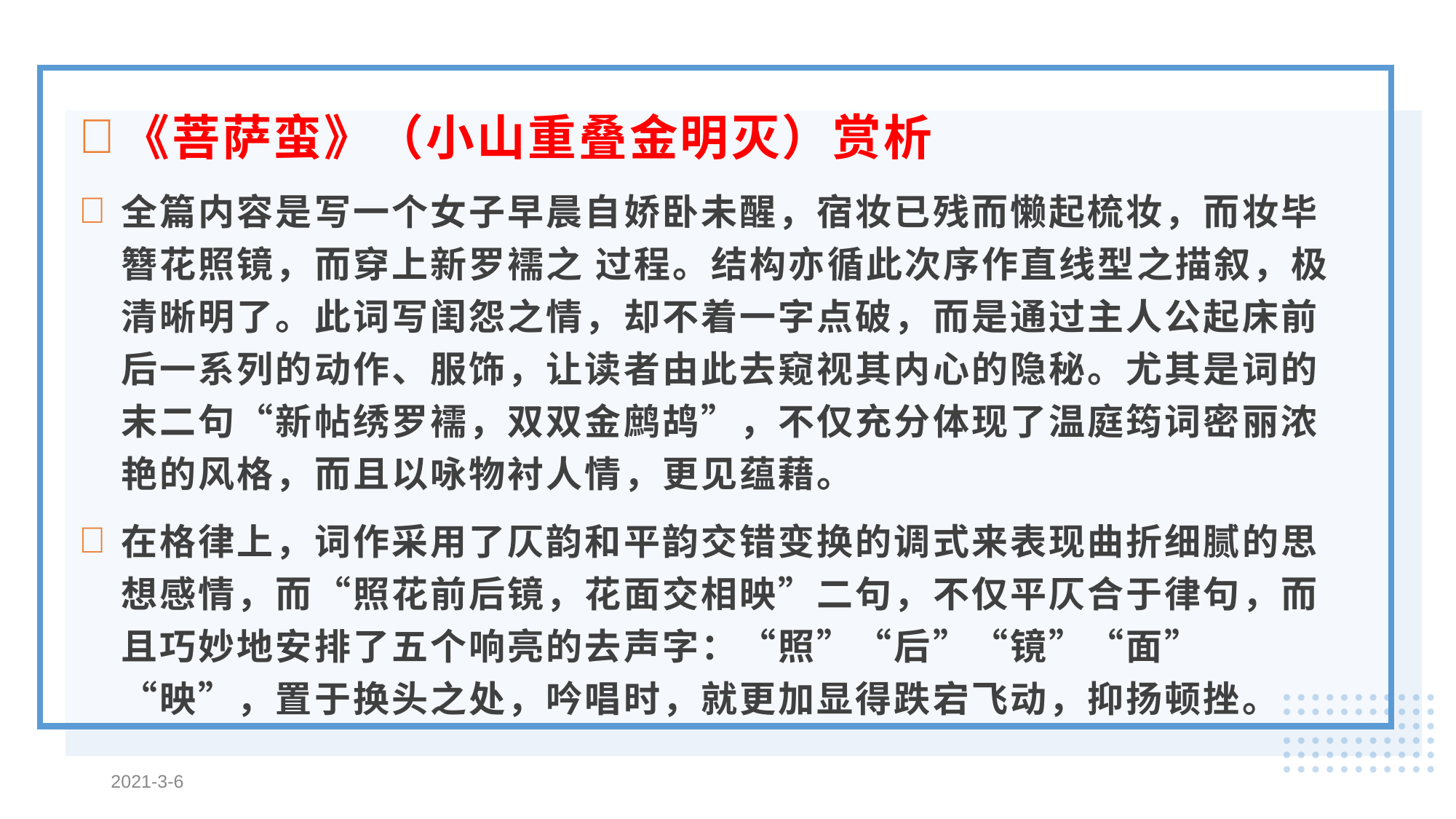

《菩萨蛮》（小山重叠金明灭）赏析
全篇内容是写一个女子早晨自娇卧未醒，宿妆已残而懒起梳妆，而妆毕簪花照镜，而穿上新罗襦之 过程。结构亦循此次序作直线型之描叙，极清晰明了。此词写闺怨之情，却不着一字点破，而是通过主人公起床前后一系列的动作、服饰，让读者由此去窥视其内心的隐秘。尤其是词的末二句“新帖绣罗襦，双双金鹧鸪”，不仅充分体现了温庭筠词密丽浓艳的风格，而且以咏物衬人情，更见蕴藉。
在格律上，词作采用了仄韵和平韵交错变换的调式来表现曲折细腻的思想感情，而“照花前后镜，花面交相映”二句，不仅平仄合于律句，而且巧妙地安排了五个响亮的去声字：“照”“后”“镜”“面”“映”，置于换头之处，吟唱时，就更加显得跌宕飞动，抑扬顿挫。

2021-3-6